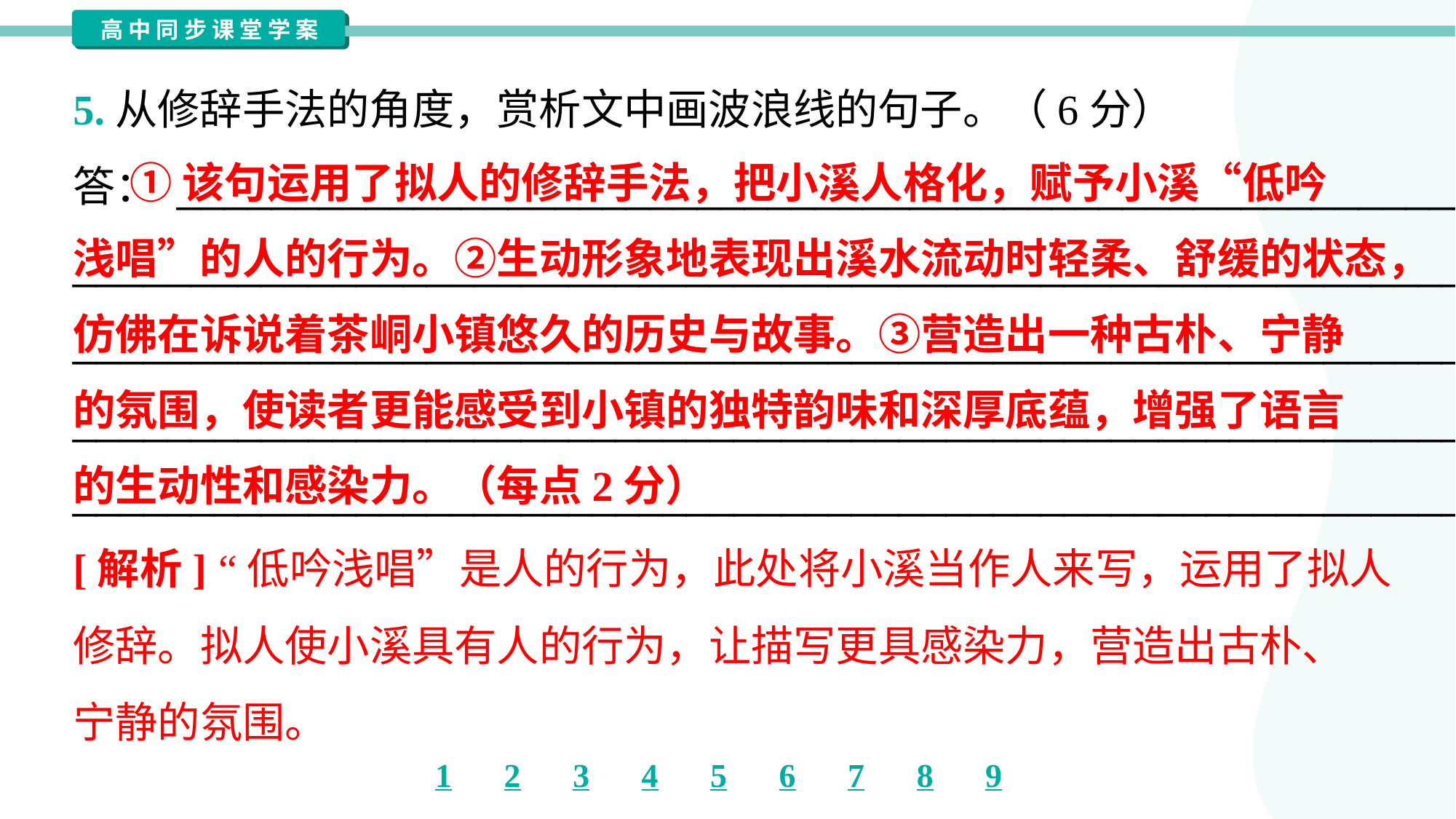

5.从修辞手法的角度，赏析文中画波浪线的句子。（6分）
答： ________________________________________________________
_____________________________________________________________
_____________________________________________________________
_____________________________________________________________
_____________________________________________________________
      ①该句运用了拟人的修辞手法，把小溪人格化，赋予小溪“低吟
浅唱”的人的行为。②生动形象地表现出溪水流动时轻柔、舒缓的状态，
仿佛在诉说着茶峒小镇悠久的历史与故事。③营造出一种古朴、宁静
的氛围，使读者更能感受到小镇的独特韵味和深厚底蕴，增强了语言
的生动性和感染力。（每点2分）
[解析] “低吟浅唱”是人的行为，此处将小溪当作人来写，运用了拟人
修辞。拟人使小溪具有人的行为，让描写更具感染力，营造出古朴、
宁静的氛围。